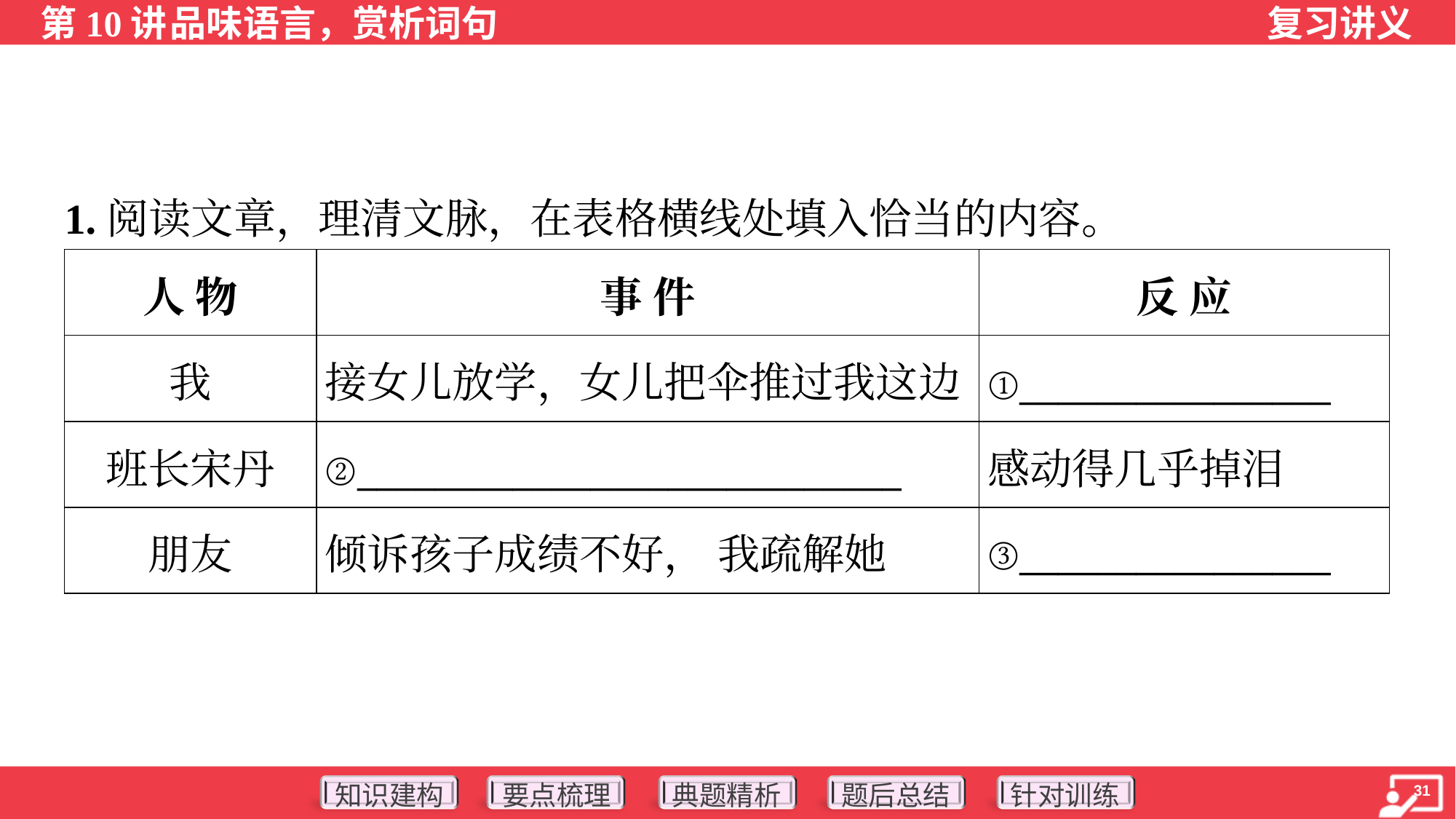

1.阅读文章，理清文脉，在表格横线处填入恰当的内容。
| 人 物 | 事 件 | 反 应 |
| --- | --- | --- |
| 我 | 接女儿放学，女儿把伞推过我这边 | ①\_\_\_\_\_\_\_\_\_\_\_\_\_\_\_\_ |
| 班长宋丹 | ②\_\_\_\_\_\_\_\_\_\_\_\_\_\_\_\_\_\_\_\_\_\_\_\_\_\_\_\_ | 感动得几乎掉泪 |
| 朋友 | 倾诉孩子成绩不好， 我疏解她 | ③\_\_\_\_\_\_\_\_\_\_\_\_\_\_\_\_ |